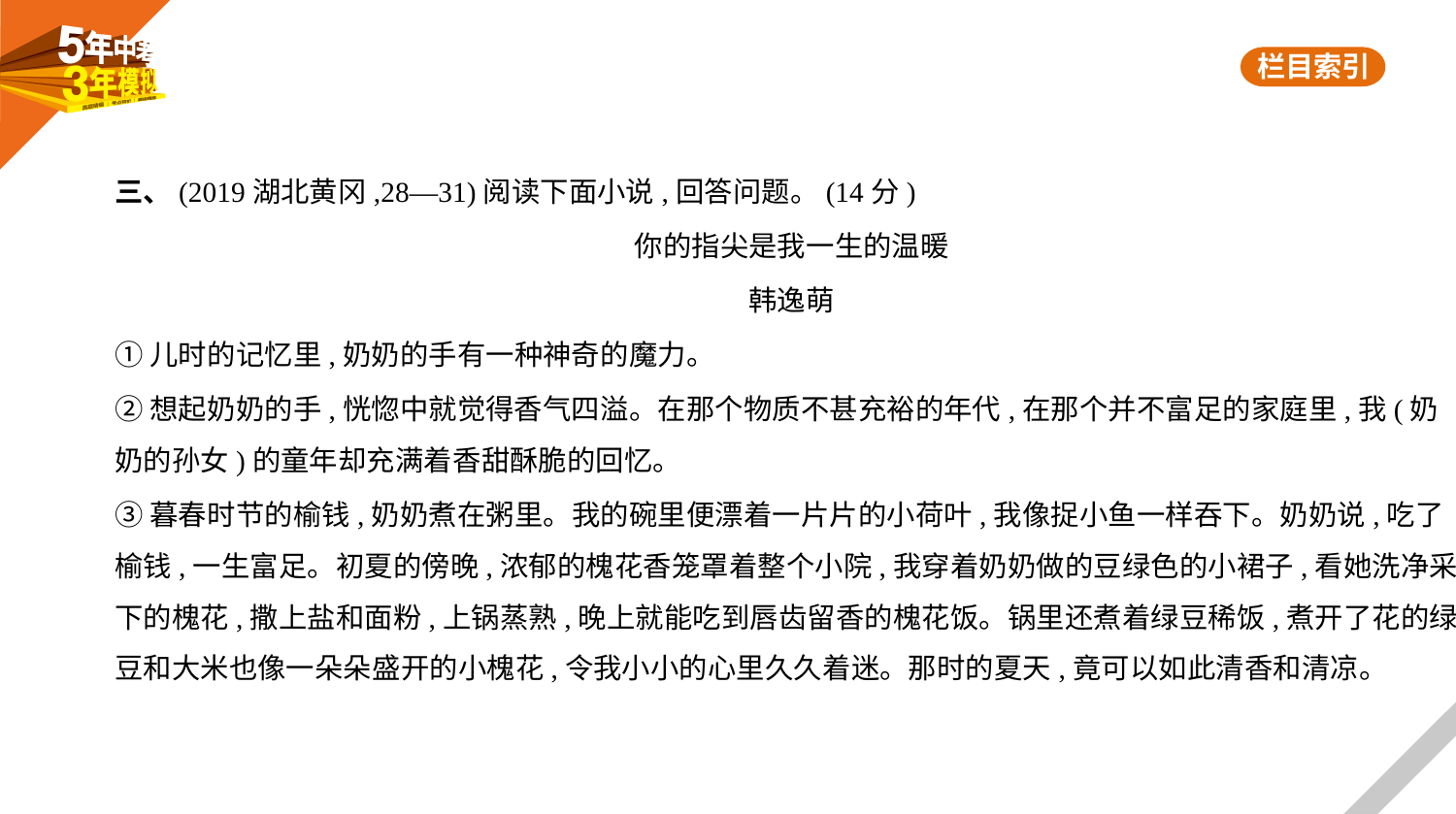

三、(2019湖北黄冈,28—31)阅读下面小说,回答问题。(14分)
你的指尖是我一生的温暖
韩逸萌
①儿时的记忆里,奶奶的手有一种神奇的魔力。
②想起奶奶的手,恍惚中就觉得香气四溢。在那个物质不甚充裕的年代,在那个并不富足的家庭里,我(奶
奶的孙女)的童年却充满着香甜酥脆的回忆。
③暮春时节的榆钱,奶奶煮在粥里。我的碗里便漂着一片片的小荷叶,我像捉小鱼一样吞下。奶奶说,吃了
榆钱,一生富足。初夏的傍晚,浓郁的槐花香笼罩着整个小院,我穿着奶奶做的豆绿色的小裙子,看她洗净采
下的槐花,撒上盐和面粉,上锅蒸熟,晚上就能吃到唇齿留香的槐花饭。锅里还煮着绿豆稀饭,煮开了花的绿
豆和大米也像一朵朵盛开的小槐花,令我小小的心里久久着迷。那时的夏天,竟可以如此清香和清凉。